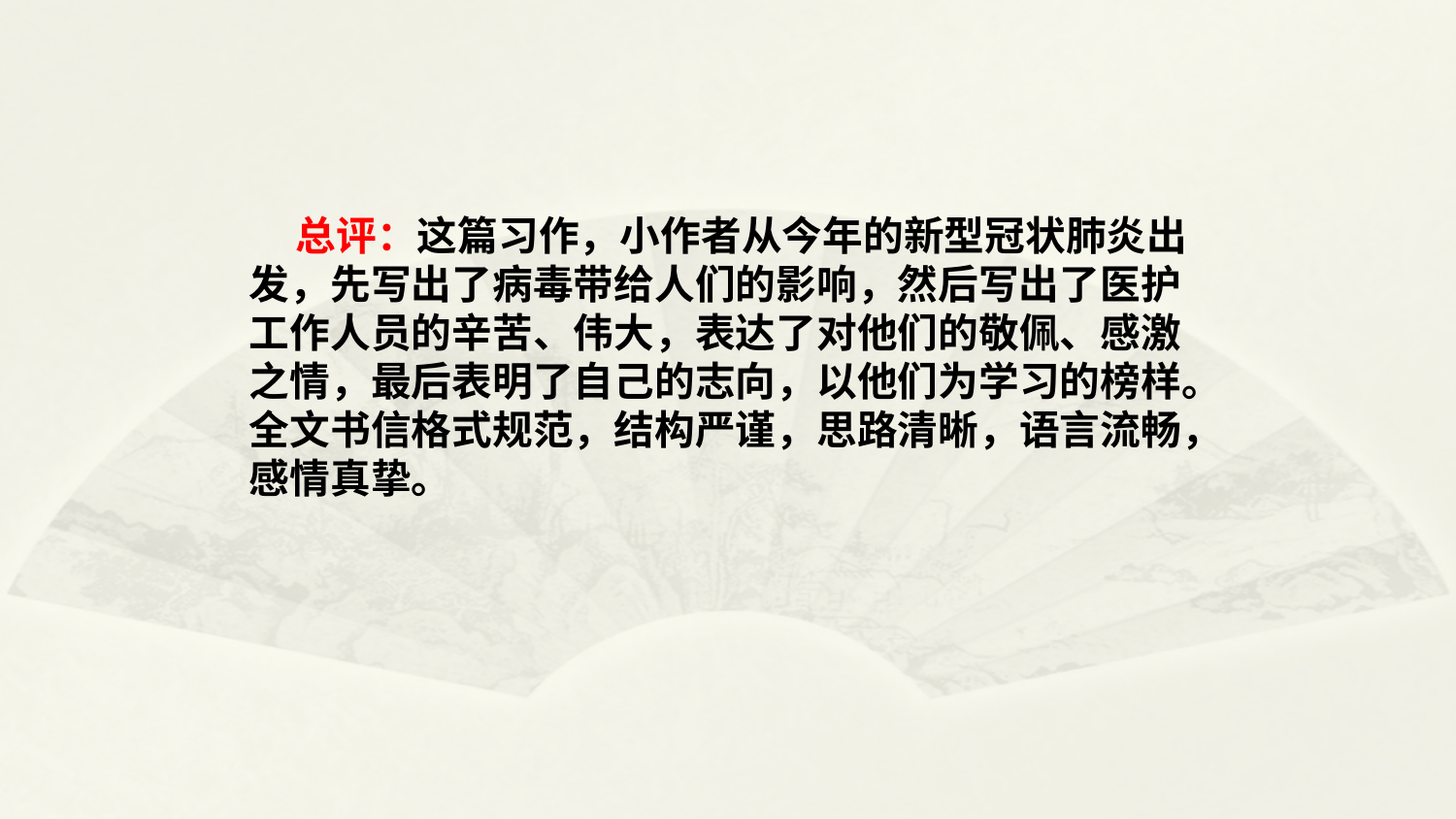

总评：这篇习作，小作者从今年的新型冠状肺炎出发，先写出了病毒带给人们的影响，然后写出了医护工作人员的辛苦、伟大，表达了对他们的敬佩、感激之情，最后表明了自己的志向，以他们为学习的榜样。全文书信格式规范，结构严谨，思路清晰，语言流畅，感情真挚。